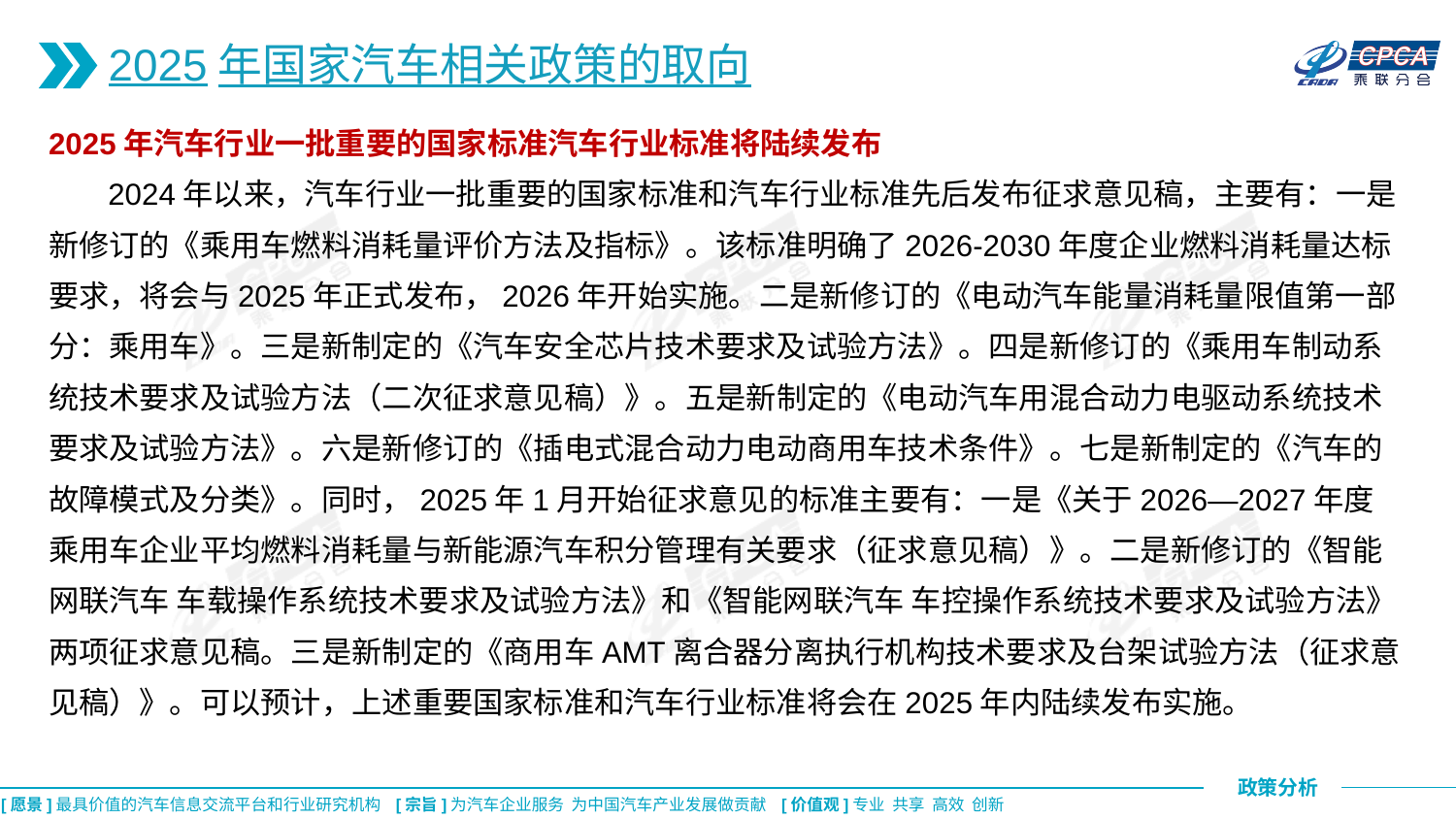

2025年国家汽车相关政策的取向
2025年汽车行业一批重要的国家标准汽车行业标准将陆续发布
       2024年以来，汽车行业一批重要的国家标准和汽车行业标准先后发布征求意见稿，主要有：一是新修订的《乘用车燃料消耗量评价方法及指标》。该标准明确了2026-2030年度企业燃料消耗量达标要求，将会与2025年正式发布，2026年开始实施。二是新修订的《电动汽车能量消耗量限值第一部分：乘用车》。三是新制定的《汽车安全芯片技术要求及试验方法》。四是新修订的《乘用车制动系统技术要求及试验方法（二次征求意见稿）》。五是新制定的《电动汽车用混合动力电驱动系统技术要求及试验方法》。六是新修订的《插电式混合动力电动商用车技术条件》。七是新制定的《汽车的故障模式及分类》。同时，2025年1月开始征求意见的标准主要有：一是《关于2026—2027年度乘用车企业平均燃料消耗量与新能源汽车积分管理有关要求（征求意见稿）》。二是新修订的《智能网联汽车 车载操作系统技术要求及试验方法》和《智能网联汽车 车控操作系统技术要求及试验方法》两项征求意见稿。三是新制定的《商用车AMT离合器分离执行机构技术要求及台架试验方法（征求意见稿）》。可以预计，上述重要国家标准和汽车行业标准将会在2025年内陆续发布实施。